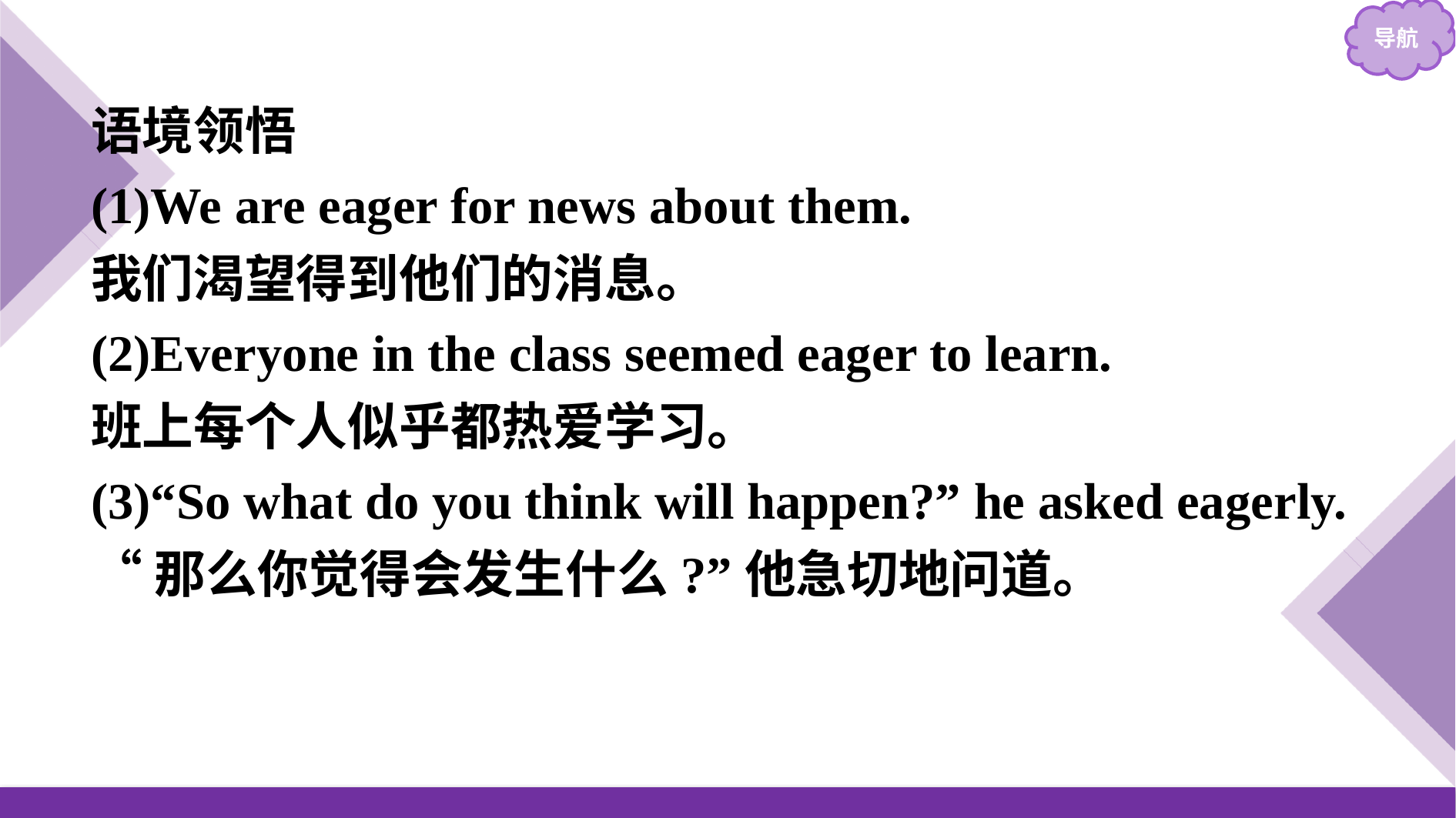

语境领悟
(1)We are eager for news about them.
我们渴望得到他们的消息。
(2)Everyone in the class seemed eager to learn.
班上每个人似乎都热爱学习。
(3)“So what do you think will happen?” he asked eagerly.
“那么你觉得会发生什么?”他急切地问道。